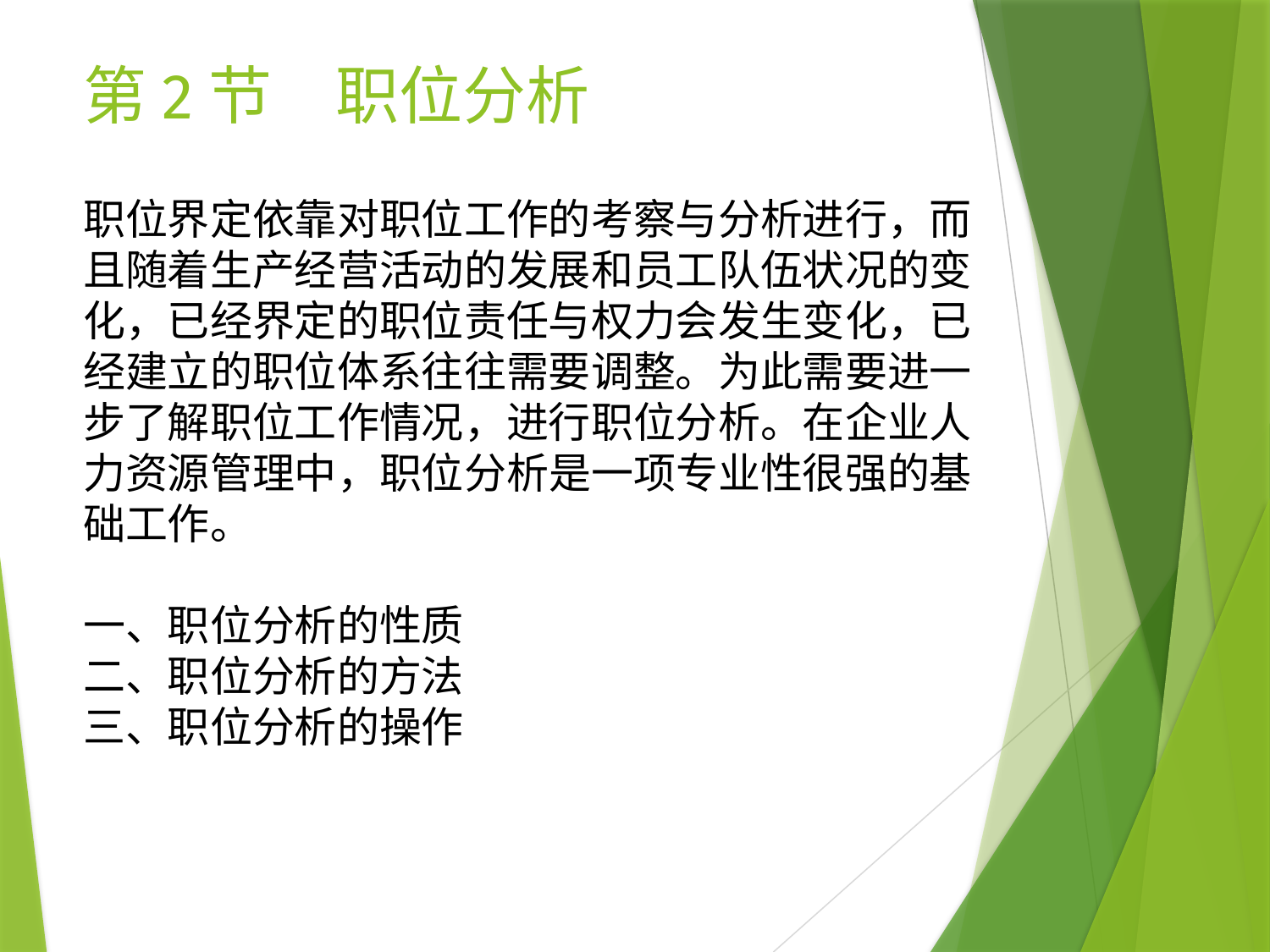

# 第2节　职位分析
职位界定依靠对职位工作的考察与分析进行，而且随着生产经营活动的发展和员工队伍状况的变化，已经界定的职位责任与权力会发生变化，已经建立的职位体系往往需要调整。为此需要进一步了解职位工作情况，进行职位分析。在企业人力资源管理中，职位分析是一项专业性很强的基础工作。

一、职位分析的性质
二、职位分析的方法
三、职位分析的操作